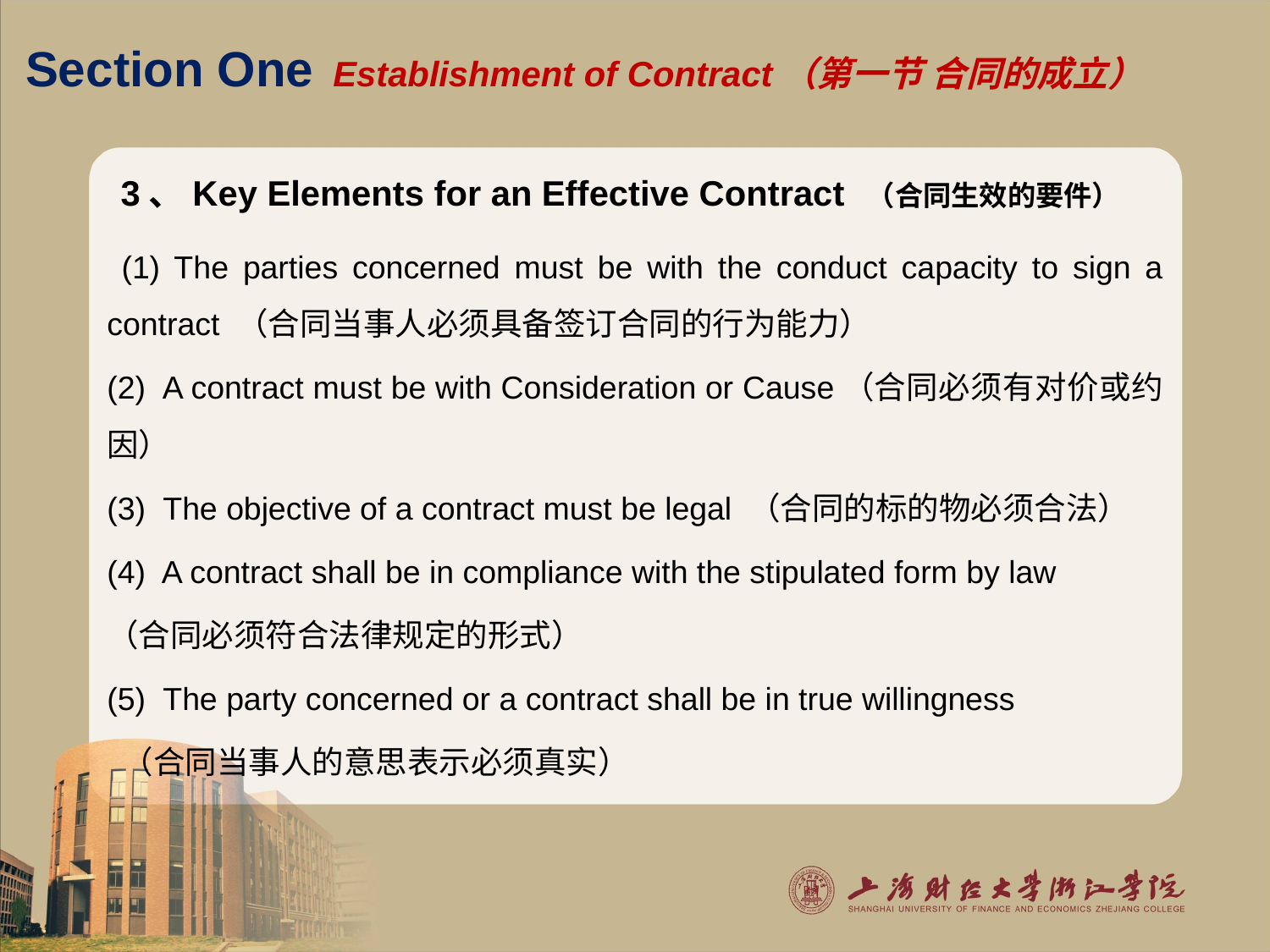

# Section One  Establishment of Contract（第一节 合同的成立）
3、Key Elements for an Effective Contract （合同生效的要件）
 (1) The parties concerned must be with the conduct capacity to sign a contract （合同当事人必须具备签订合同的行为能力）
(2)  A contract must be with Consideration or Cause（合同必须有对价或约因）
(3)  The objective of a contract must be legal （合同的标的物必须合法）
(4)  A contract shall be in compliance with the stipulated form by law
（合同必须符合法律规定的形式）
(5)  The party concerned or a contract shall be in true willingness
 （合同当事人的意思表示必须真实）